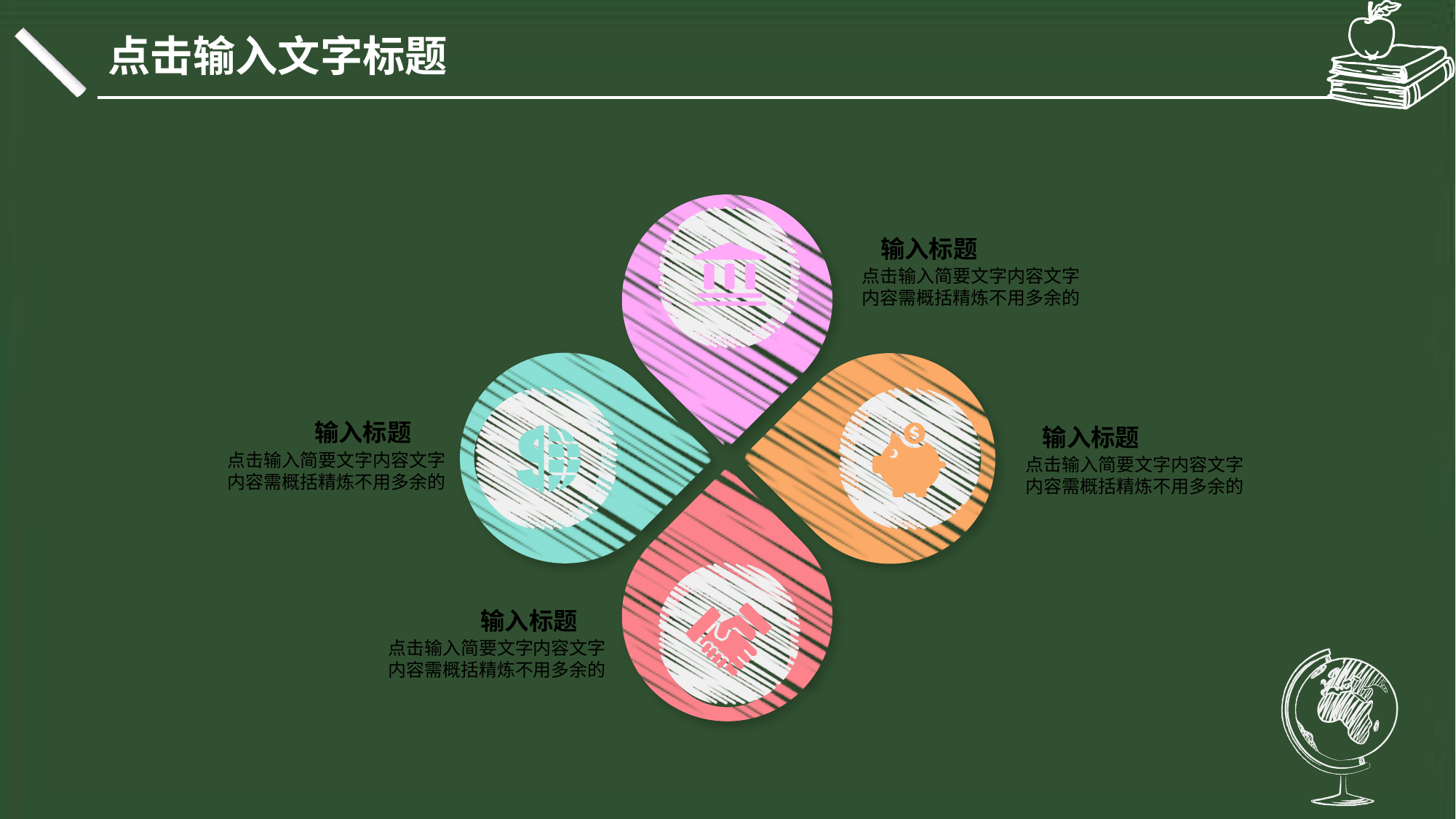

点击输入文字标题

输入标题
点击输入简要文字内容文字
内容需概括精炼不用多余的

输入标题
点击输入简要文字内容文字
内容需概括精炼不用多余的
输入标题
点击输入简要文字内容文字
内容需概括精炼不用多余的

输入标题
点击输入简要文字内容文字
内容需概括精炼不用多余的
延时符